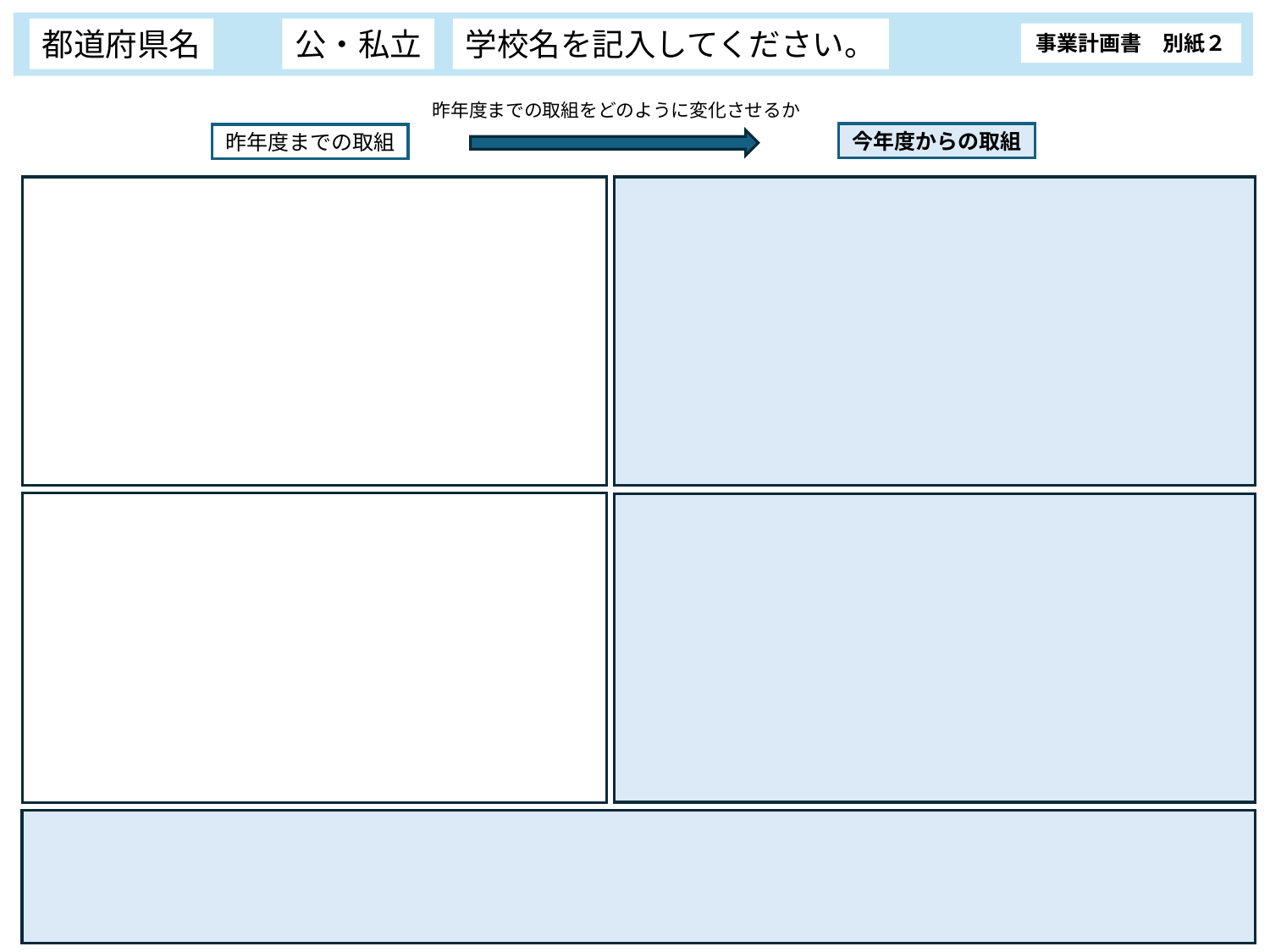

都道府県名
公・私立
学校名を記入してください。
事業計画書　別紙２
昨年度までの取組をどのように変化させるか
今年度からの取組
昨年度までの取組